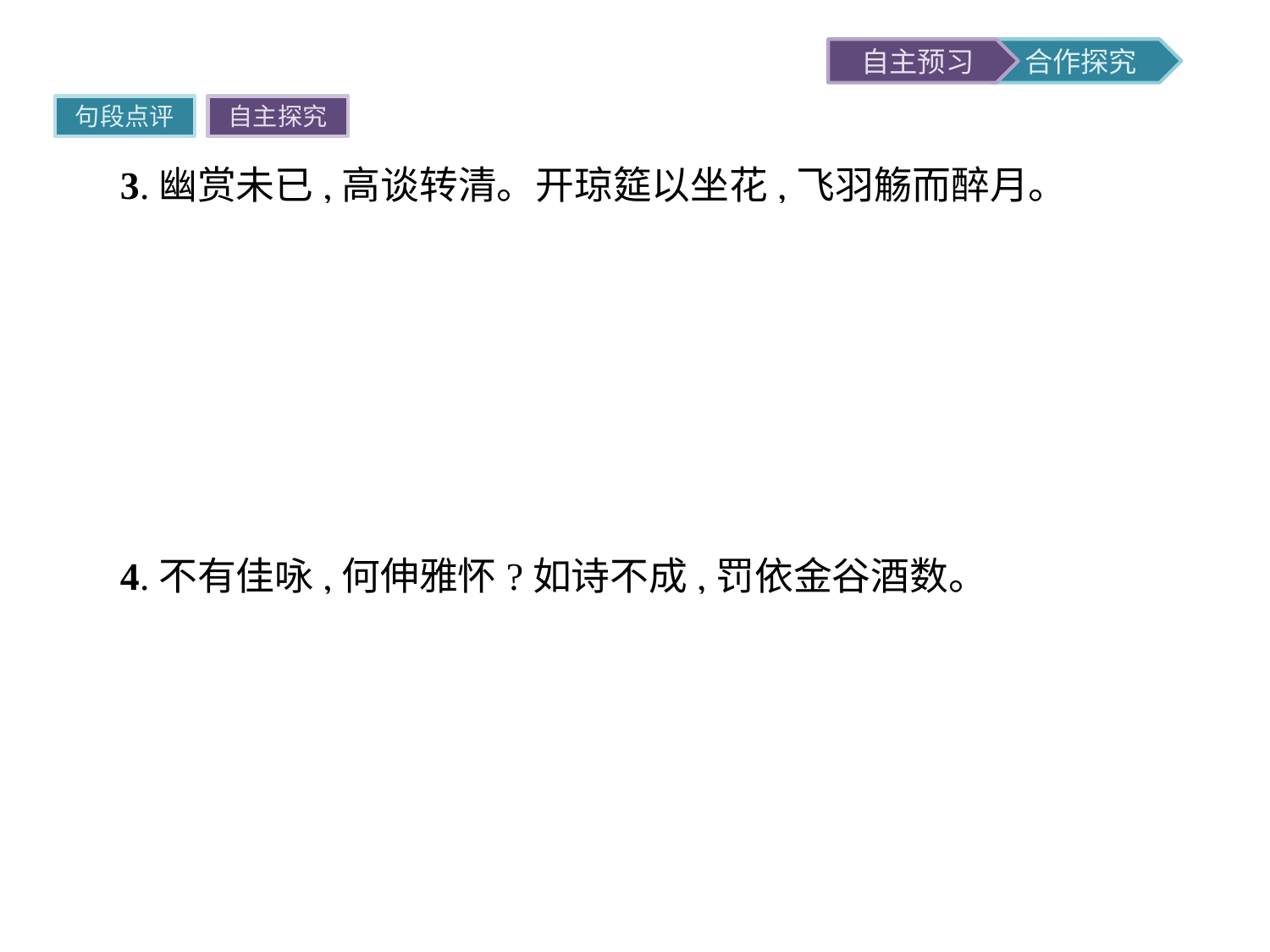

句段点评
自主探究
3.幽赏未已,高谈转清。开琼筵以坐花,飞羽觞而醉月。
翻译正以幽雅的情趣欣赏着美景,高远的谈吐已更为清妙。铺开盛席,坐在花间;行酒如飞,醉于月下。
点评记叙宴会上与诸位堂弟高谈阔论、坐花醉月的情景。兄弟们欣赏着美景,谈论着有趣的话题,铺开盛席,坐在花间,推杯换盏,醉于花下,何等轻松快乐!作者的情感随着对景物、事件的描述一气呵成,词情慷慨,豪情纵横。
4.不有佳咏,何伸雅怀?如诗不成,罚依金谷酒数。
翻译不写好诗,怎能抒发高雅的情怀?如赋诗不成,须依金谷雅集三斗之数行罚。
点评面对这样的良辰美景,应有佳作才可,否则怎能抒发这高雅的情怀?表达了作者对自然和生活的热爱,胸怀的豁达,也反映了人生如梦,应“及时行乐”的情怀。